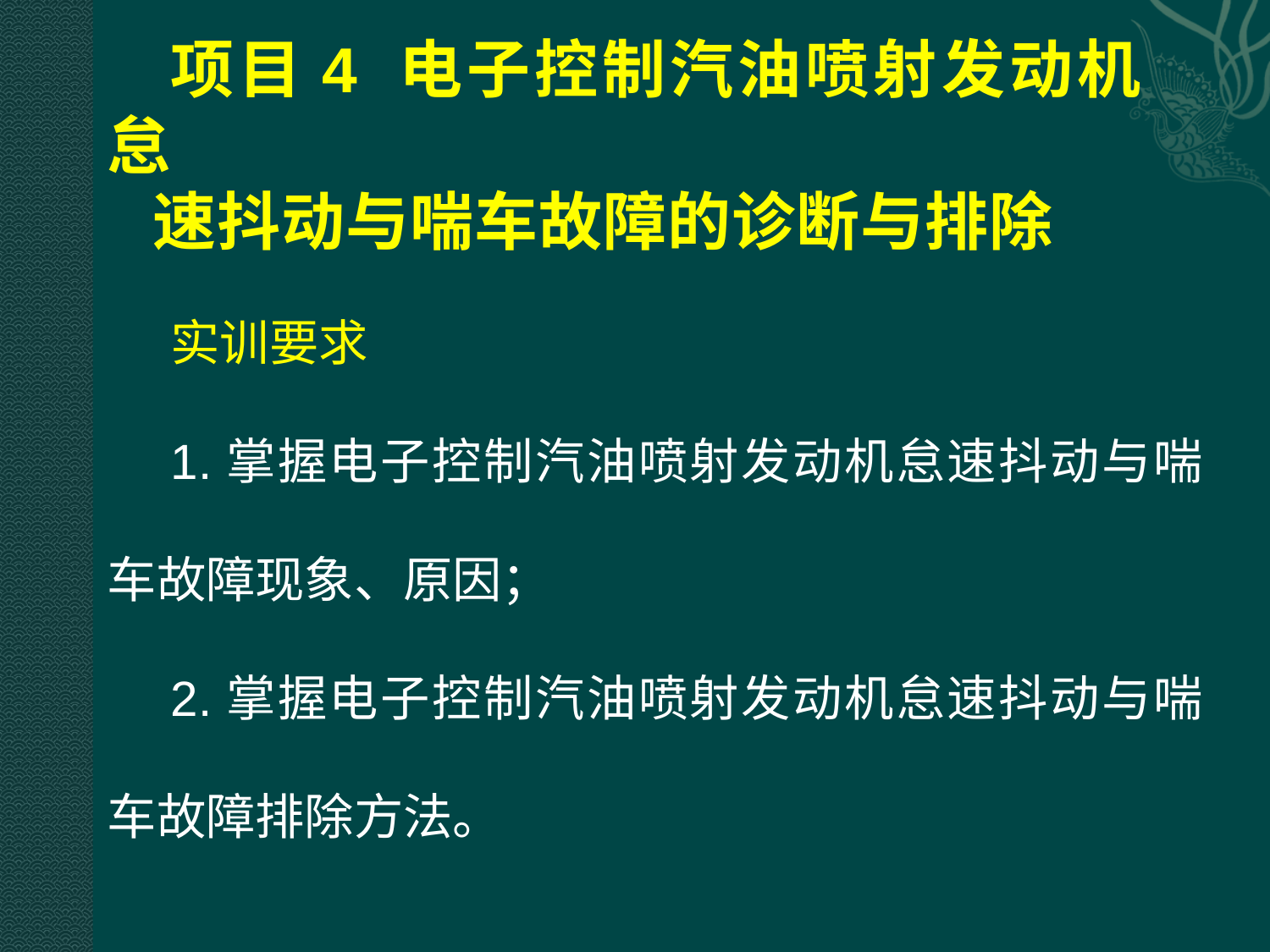

# 项目4 电子控制汽油喷射发动机怠 速抖动与喘车故障的诊断与排除
实训要求
1.掌握电子控制汽油喷射发动机怠速抖动与喘车故障现象、原因；
2.掌握电子控制汽油喷射发动机怠速抖动与喘车故障排除方法。